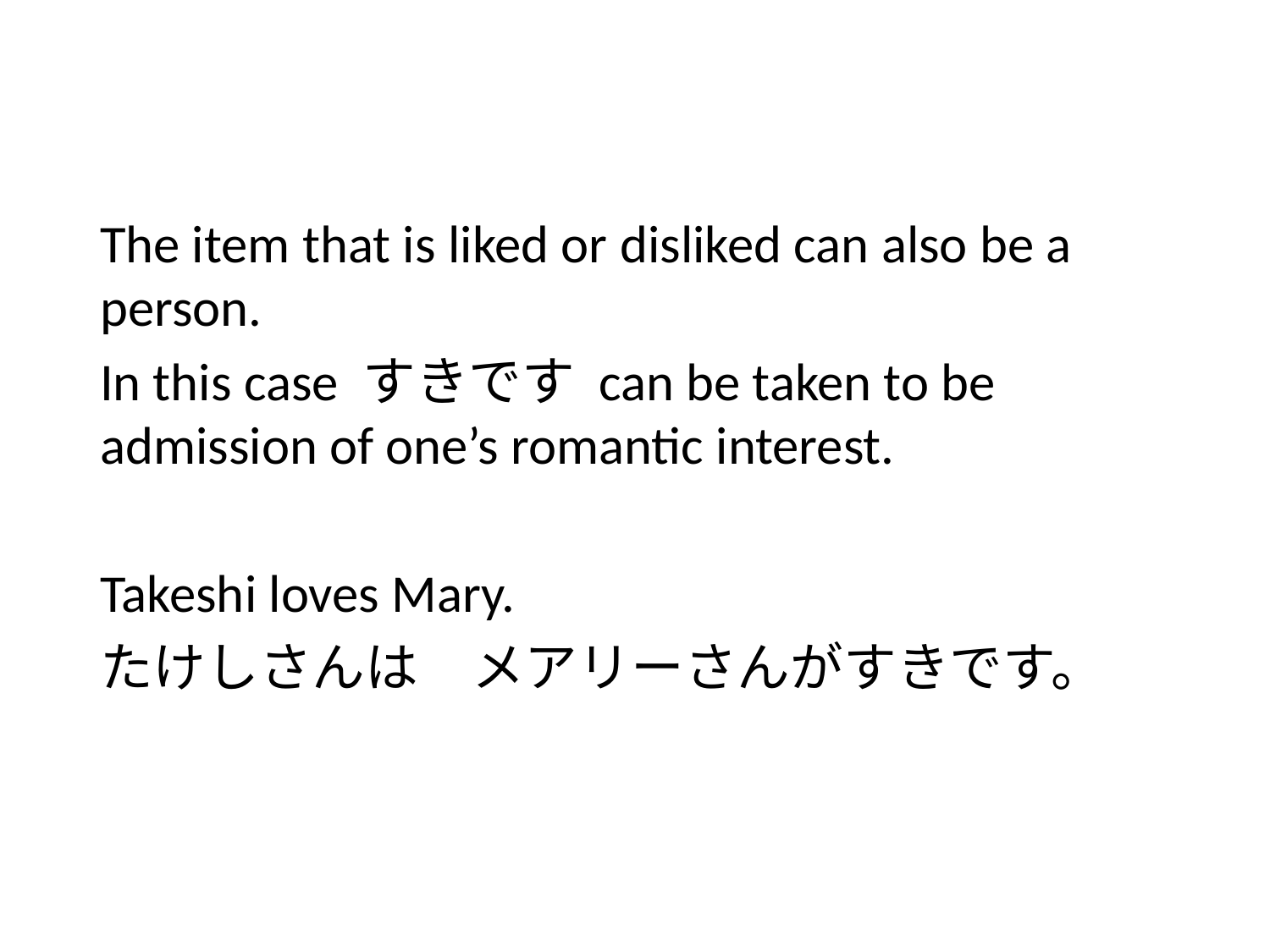

#
The item that is liked or disliked can also be a person.
In this case すきです can be taken to be admission of one’s romantic interest.

Takeshi loves Mary.
たけしさんは　メアリーさんがすきです。